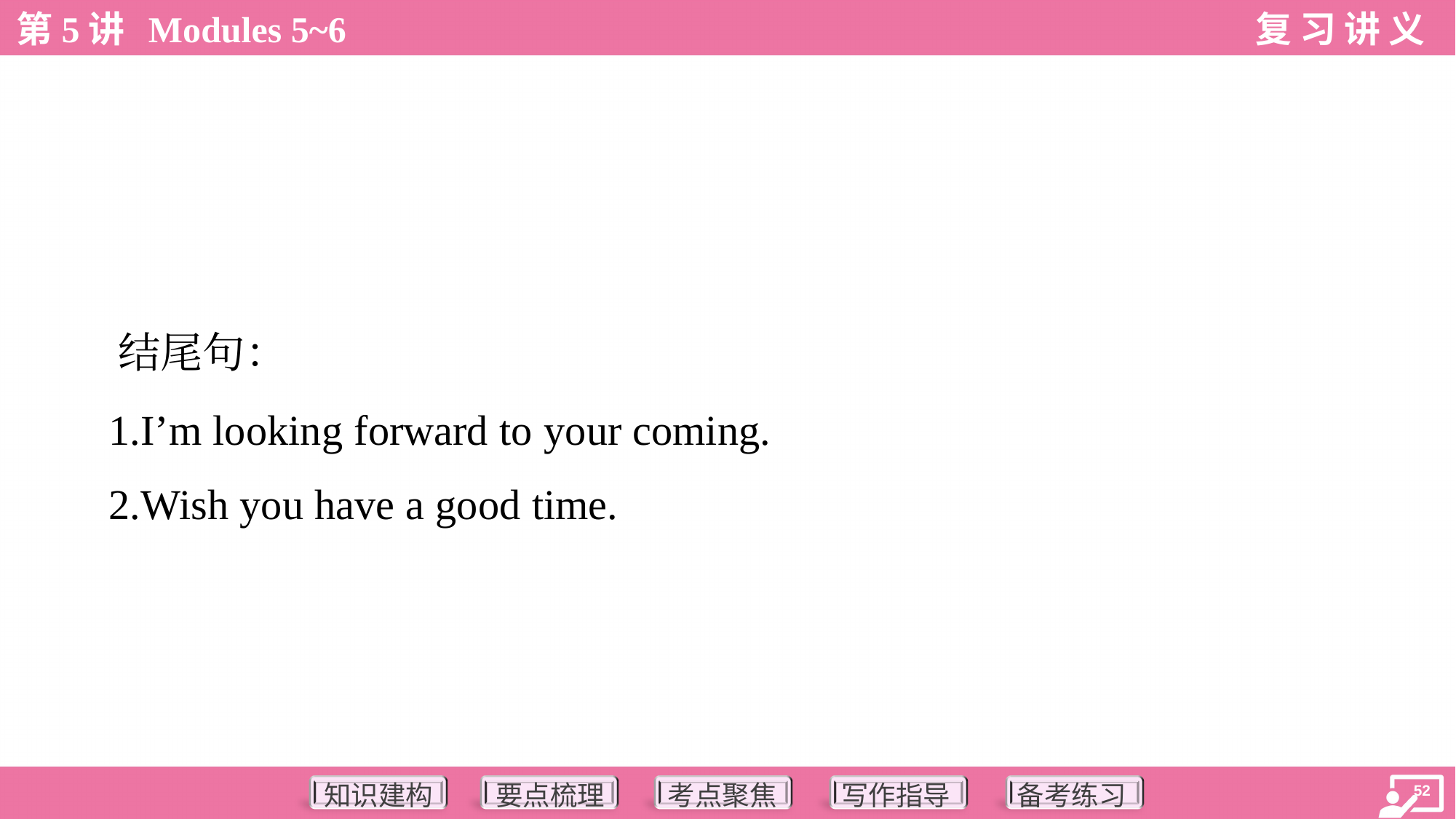

结尾句：
    1.I’m looking forward to your coming.
    2.Wish you have a good time.